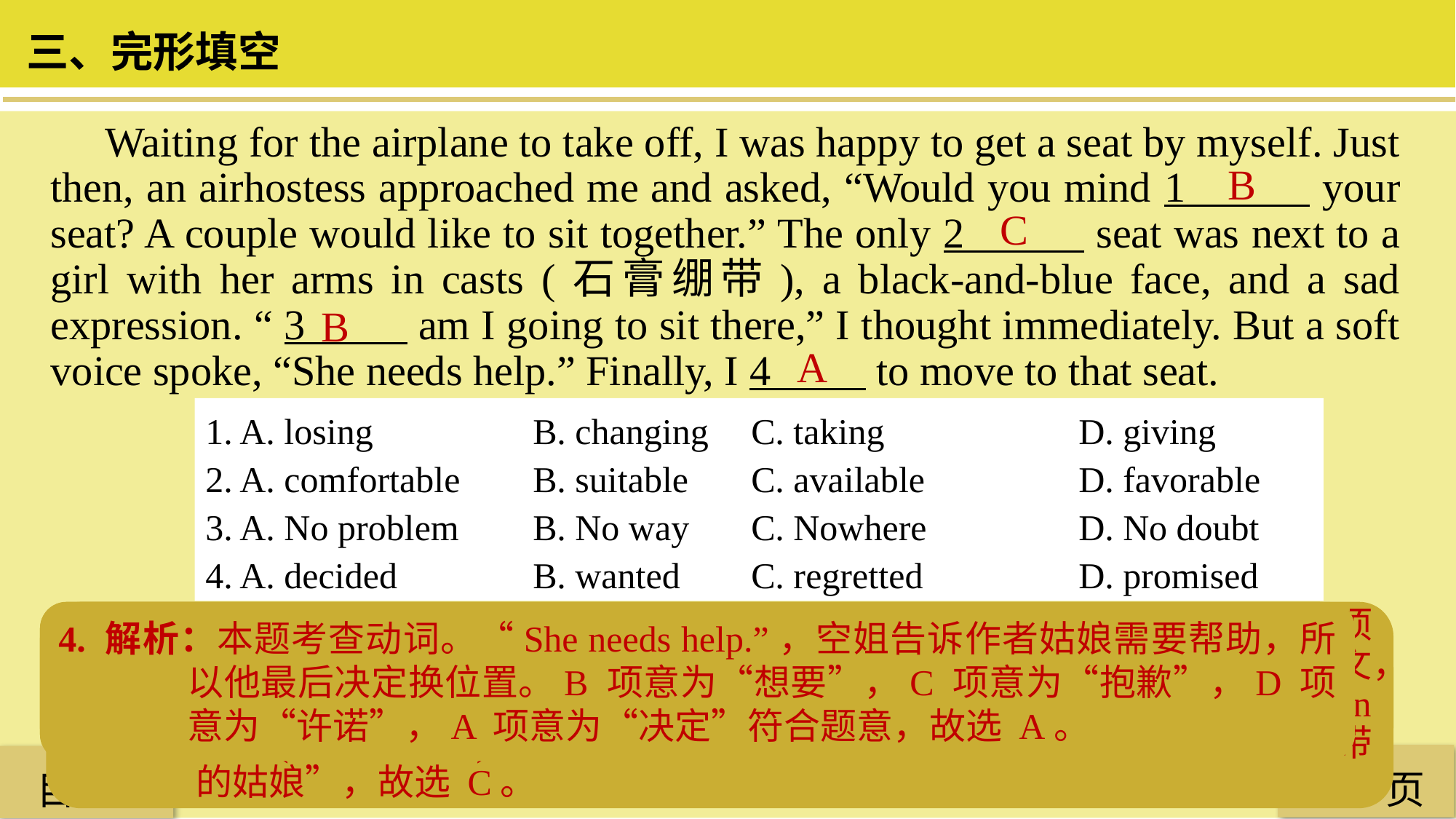

三、完形填空
     Waiting for the airplane to take off, I was happy to get a seat by myself. Just then, an airhostess approached me and asked, “Would you mind 1           your seat? A couple would like to sit together.” The only 2           seat was next to a girl with her arms in casts (石膏绷带), a black-and-blue face, and a sad expression. “ 3          am I going to sit there,” I thought immediately. But a soft voice spoke, “She needs help.” Finally, I 4          to move to that seat.
B
C
B
A
1. A. losing 		B. changing 	C. taking 		D. giving
2. A. comfortable 	B. suitable 	C. available 		D. favorable
3. A. No problem 	B. No way 	C. Nowhere 		D. No doubt
4. A. decided 		B. wanted 	C. regretted 		D. promised
3. 解析：本题考查副词词组。A 项意为“没问题”，B 项意为“绝不”，C 项意为“没地方”，D 项意为“无疑”。结合下文，作者不想坐在姑娘隔壁，故选 B。
2. 解析：本题考查形容词。A 项意为“舒适的”，B 项意为“合适的”，C 项意为“可用的，空出的”，D 项意为“赞成的，优惠的”，结合上下文，C 项符合题意。“The only available seat was next to a girl with her arms in casts ( 石膏绷带 )”意为“唯一空出的位置是靠近一位手臂打着石膏绷带的姑娘”，故选 C。
4. 解析：本题考查动词。“She needs help.”，空姐告诉作者姑娘需要帮助，所以他最后决定换位置。B 项意为“想要”，C 项意为“抱歉”，D 项意为“许诺”，A 项意为“决定”符合题意，故选 A。
1. 解析：本题考查动词。结合上下文，不难看出空姐问作者是否介意换座位。A项意为“丢失”，C 项“乘坐”，D 项“给予”，B 项“更换”符合当时的语意和语境，故选 B。